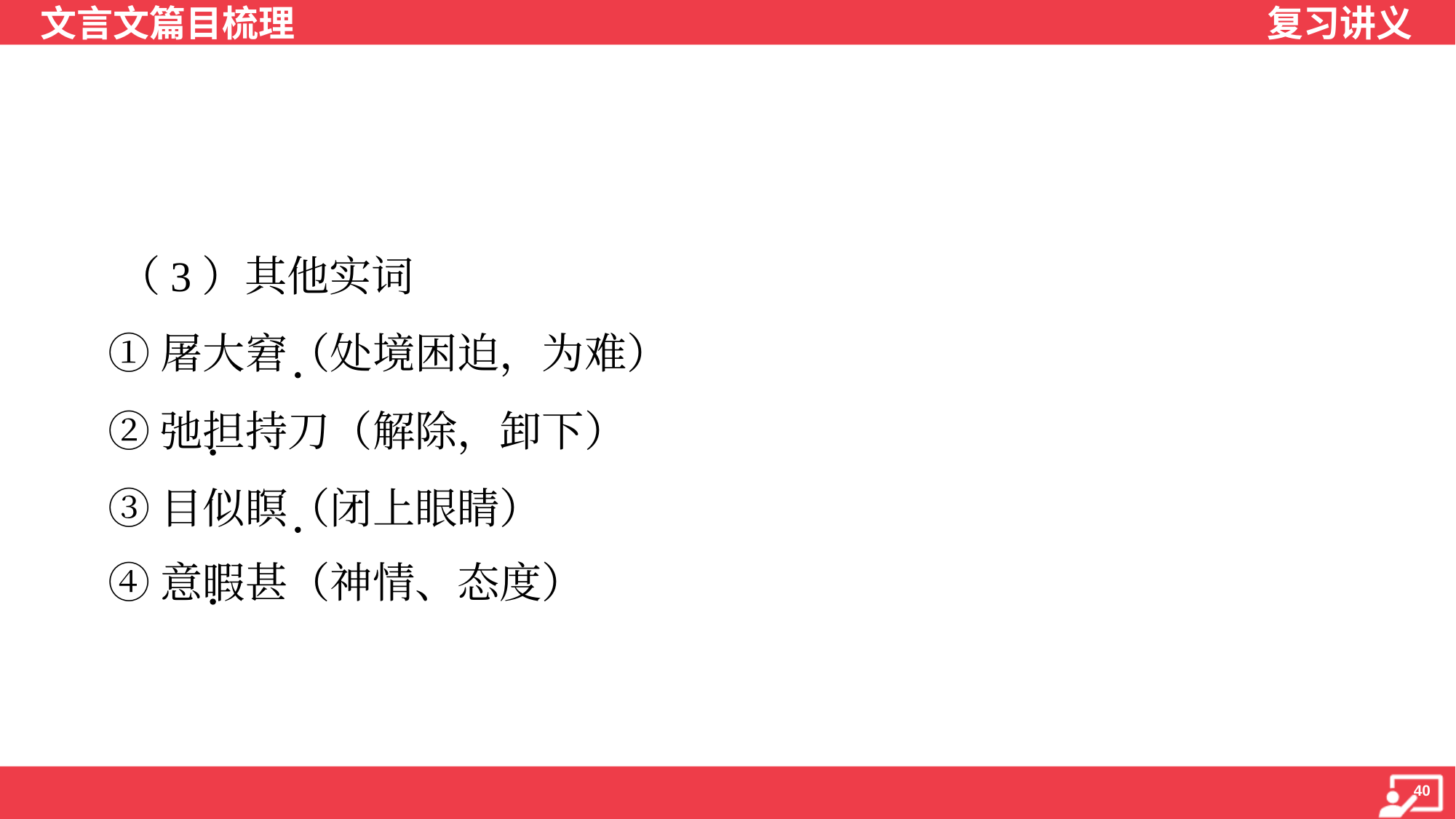

（3）其他实词
    ①屠大窘（处境困迫，为难）
    ②弛担持刀（解除，卸下）
    ③目似瞑（闭上眼睛）
    ④意暇甚（神情、态度）